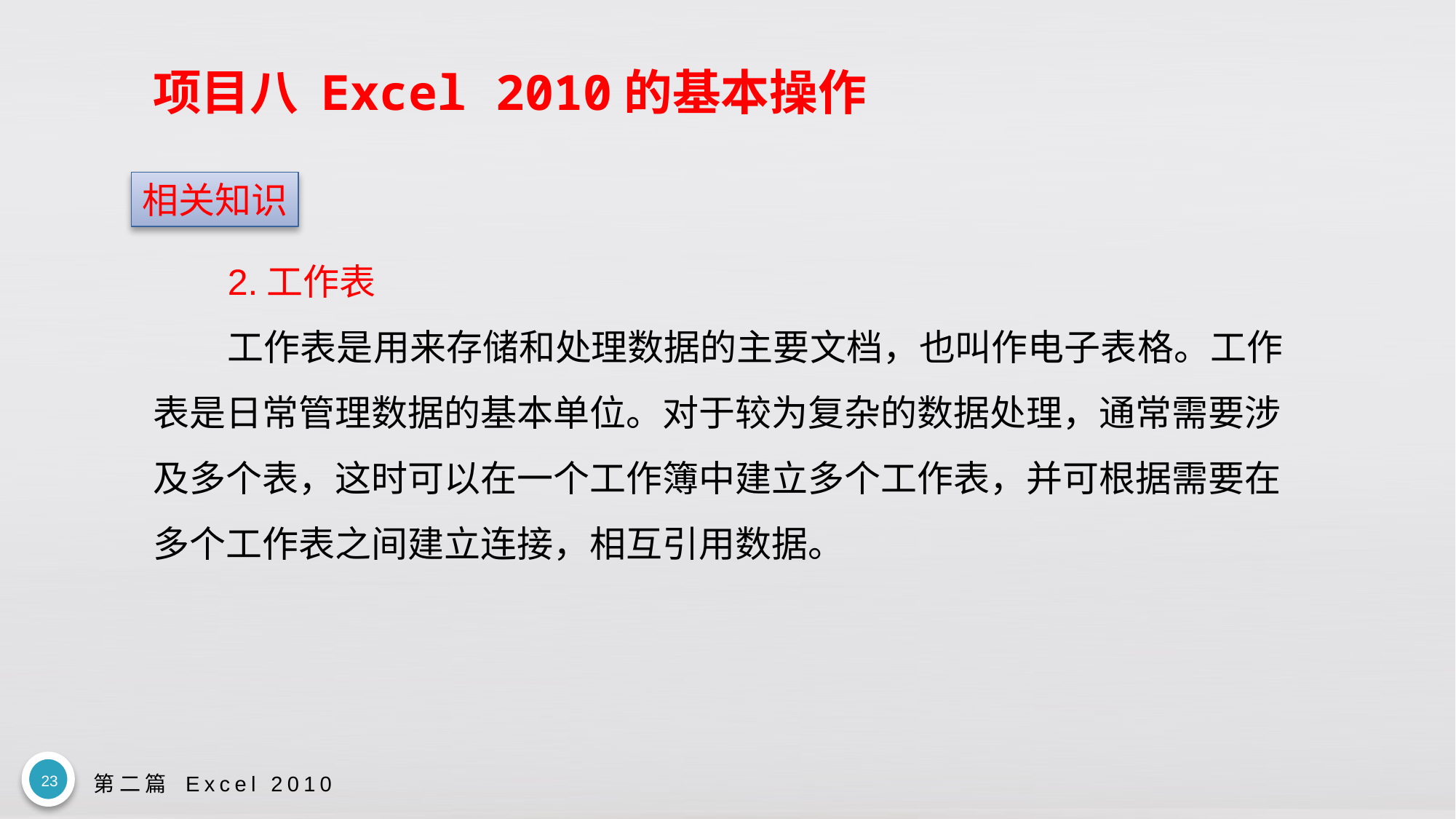

# 项目八 Excel 2010的基本操作
相关知识
2.工作表
工作表是用来存储和处理数据的主要文档，也叫作电子表格。工作表是日常管理数据的基本单位。对于较为复杂的数据处理，通常需要涉及多个表，这时可以在一个工作簿中建立多个工作表，并可根据需要在多个工作表之间建立连接，相互引用数据。
23